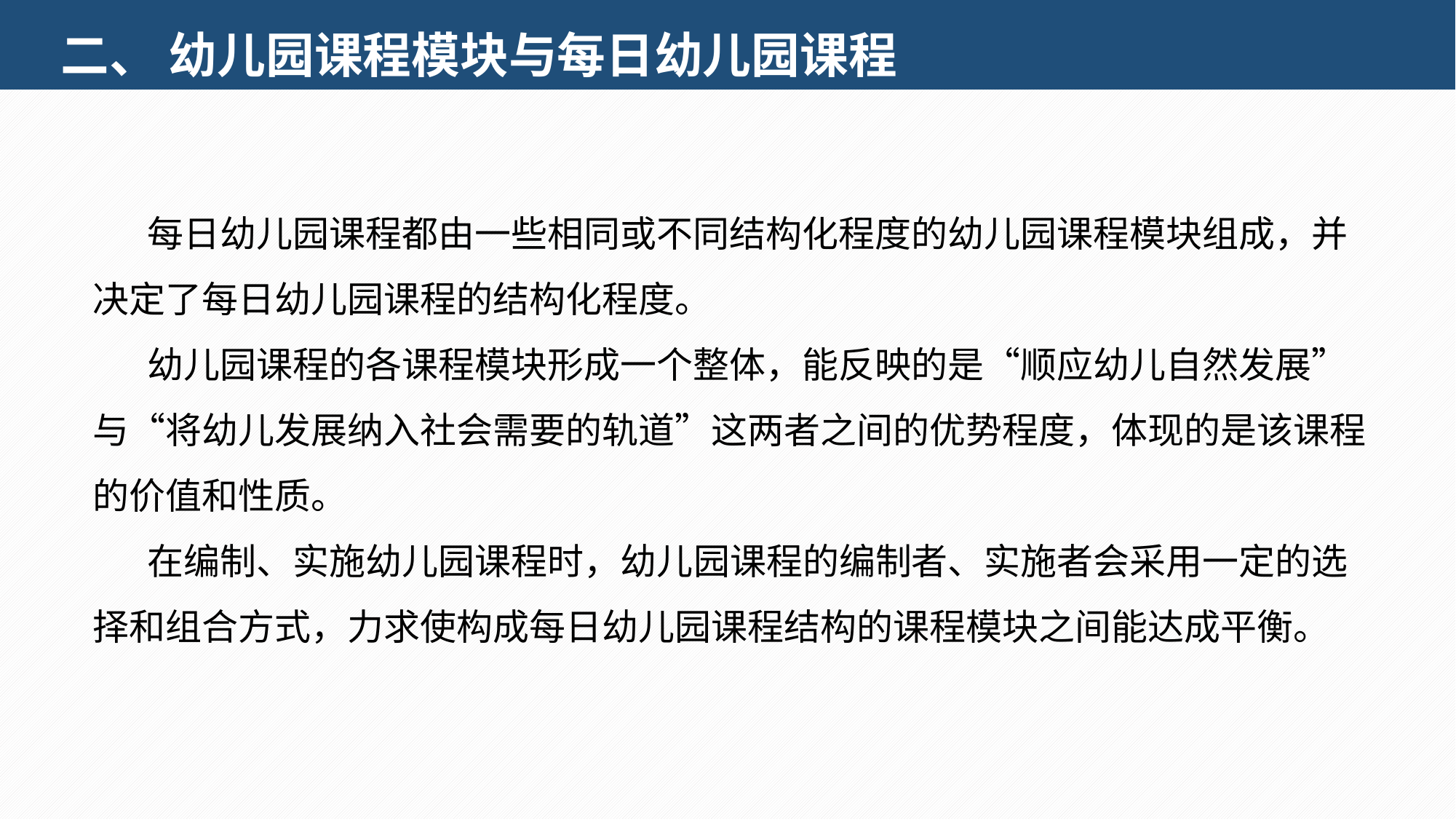

二、 幼儿园课程模块与每日幼儿园课程

每日幼儿园课程都由一些相同或不同结构化程度的幼儿园课程模块组成，并决定了每日幼儿园课程的结构化程度。
幼儿园课程的各课程模块形成一个整体，能反映的是“顺应幼儿自然发展”与“将幼儿发展纳入社会需要的轨道”这两者之间的优势程度，体现的是该课程的价值和性质。
在编制、实施幼儿园课程时，幼儿园课程的编制者、实施者会采用一定的选择和组合方式，力求使构成每日幼儿园课程结构的课程模块之间能达成平衡。